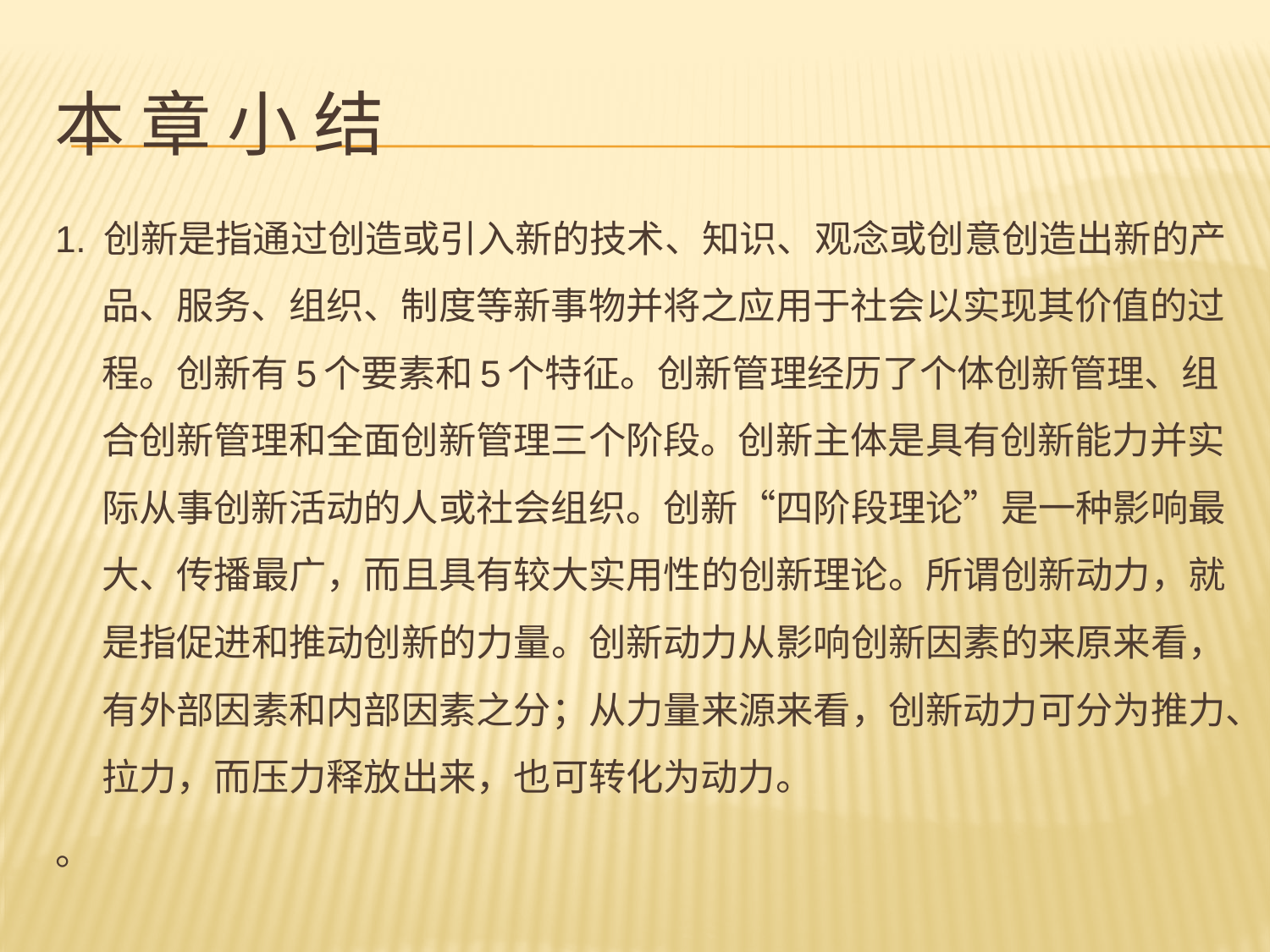

# 本 章 小 结
1. 创新是指通过创造或引入新的技术、知识、观念或创意创造出新的产品、服务、组织、制度等新事物并将之应用于社会以实现其价值的过程。创新有5个要素和5个特征。创新管理经历了个体创新管理、组合创新管理和全面创新管理三个阶段。创新主体是具有创新能力并实际从事创新活动的人或社会组织。创新“四阶段理论”是一种影响最大、传播最广，而且具有较大实用性的创新理论。所谓创新动力，就是指促进和推动创新的力量。创新动力从影响创新因素的来原来看，有外部因素和内部因素之分；从力量来源来看，创新动力可分为推力、拉力，而压力释放出来，也可转化为动力。
。